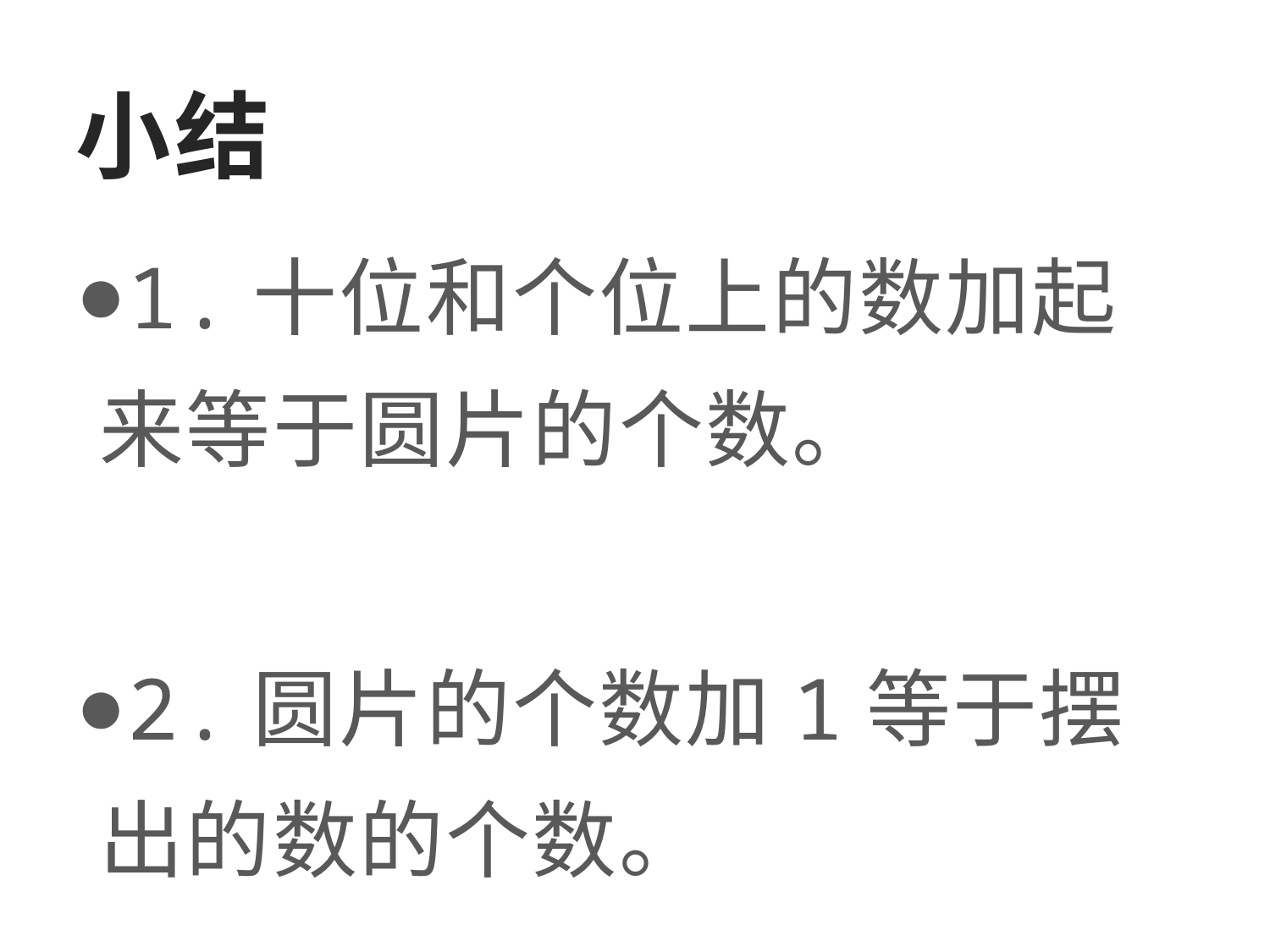

# 小结
1.十位和个位上的数加起来等于圆片的个数。

2.圆片的个数加1等于摆出的数的个数。